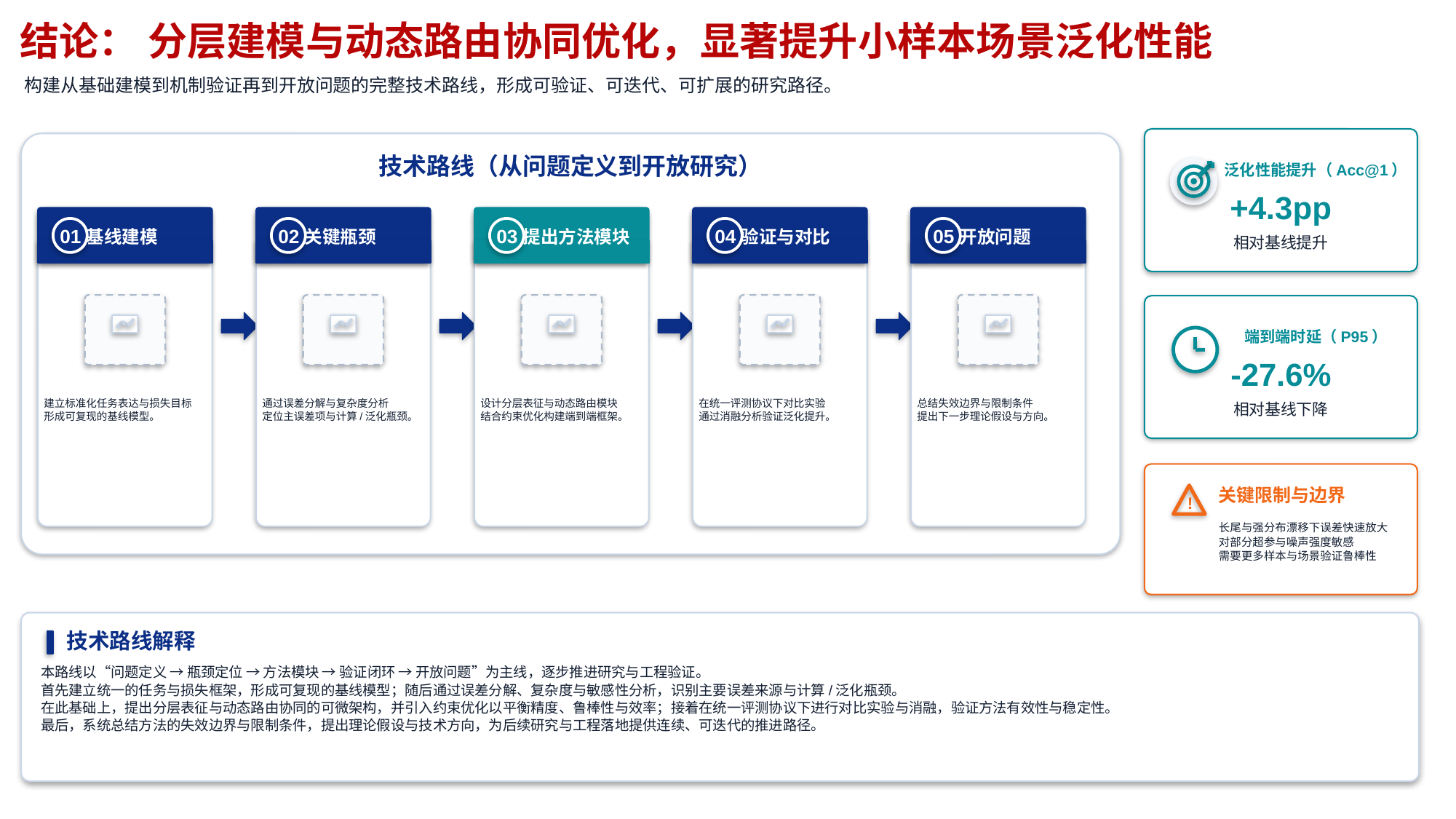

结论：
分层建模与动态路由协同优化，显著提升小样本场景泛化性能
构建从基础建模到机制验证再到开放问题的完整技术路线，形成可验证、可迭代、可扩展的研究路径。

泛化性能提升（Acc@1）
技术路线（从问题定义到开放研究）

+4.3pp

基线建模

关键瓶颈

提出方法模块

验证与对比

开放问题
01
02
03
04
05
相对基线提升

端到端时延（P95）

-27.6%
建立标准化任务表达与损失目标
形成可复现的基线模型。
通过误差分解与复杂度分析
定位主误差项与计算/泛化瓶颈。
设计分层表征与动态路由模块
结合约束优化构建端到端框架。
在统一评测协议下对比实验
通过消融分析验证泛化提升。
总结失效边界与限制条件
提出下一步理论假设与方向。
相对基线下降

关键限制与边界

!
长尾与强分布漂移下误差快速放大
对部分超参与噪声强度敏感
需要更多样本与场景验证鲁棒性

技术路线解释

本路线以“问题定义 → 瓶颈定位 → 方法模块 → 验证闭环 → 开放问题”为主线，逐步推进研究与工程验证。
首先建立统一的任务与损失框架，形成可复现的基线模型；随后通过误差分解、复杂度与敏感性分析，识别主要误差来源与计算/泛化瓶颈。
在此基础上，提出分层表征与动态路由协同的可微架构，并引入约束优化以平衡精度、鲁棒性与效率；接着在统一评测协议下进行对比实验与消融，验证方法有效性与稳定性。
最后，系统总结方法的失效边界与限制条件，提出理论假设与技术方向，为后续研究与工程落地提供连续、可迭代的推进路径。